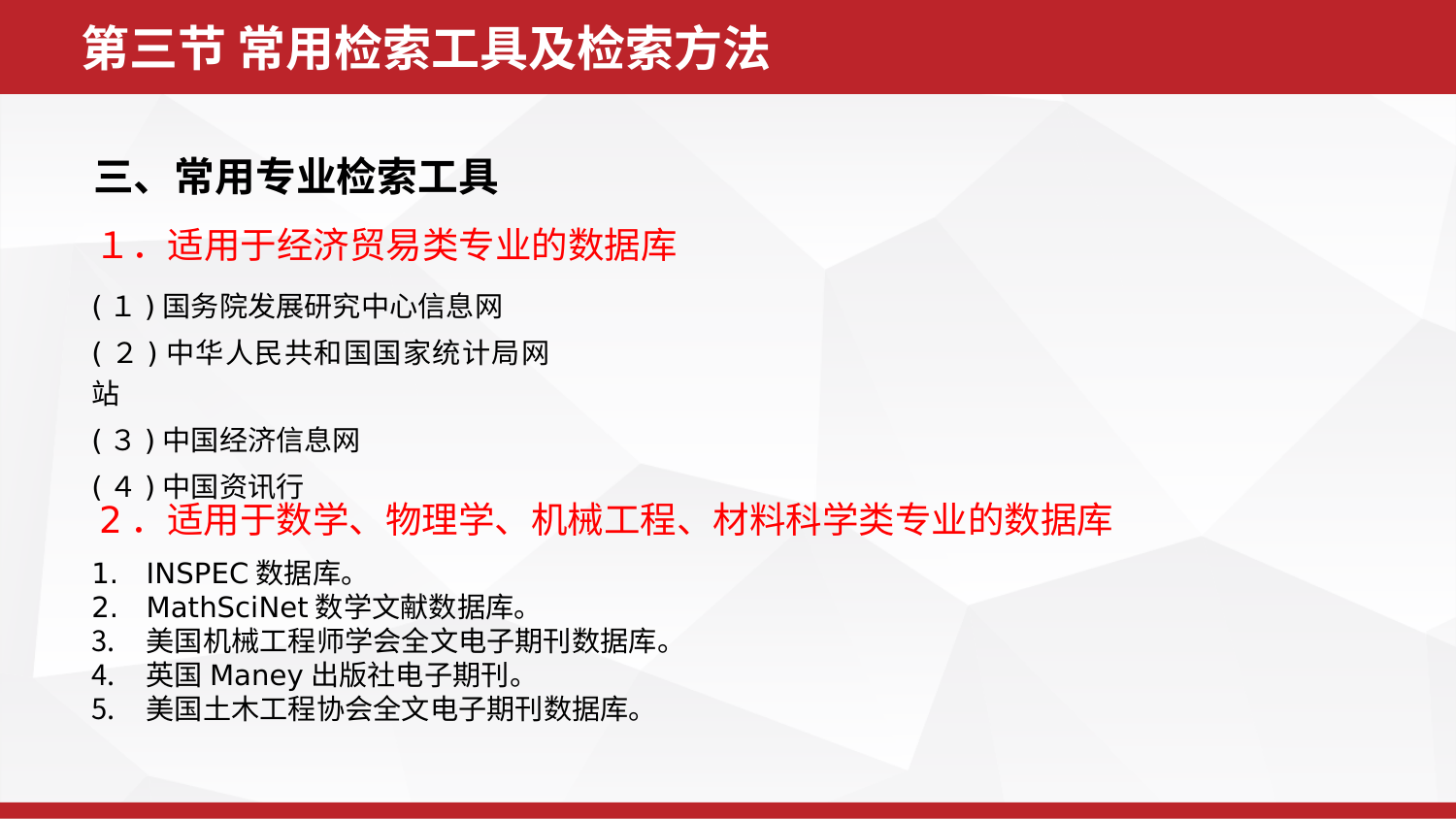

第三节 常用检索工具及检索方法
三、常用专业检索工具
１．适用于经济贸易类专业的数据库
(１)国务院发展研究中心信息网
(２)中华人民共和国国家统计局网站
(３)中国经济信息网
(４)中国资讯行
2．适用于数学、物理学、机械工程、材料科学类专业的数据库
INSPEC数据库。
MathSciNet数学文献数据库。
美国机械工程师学会全文电子期刊数据库。
英国Maney出版社电子期刊。
美国土木工程协会全文电子期刊数据库。